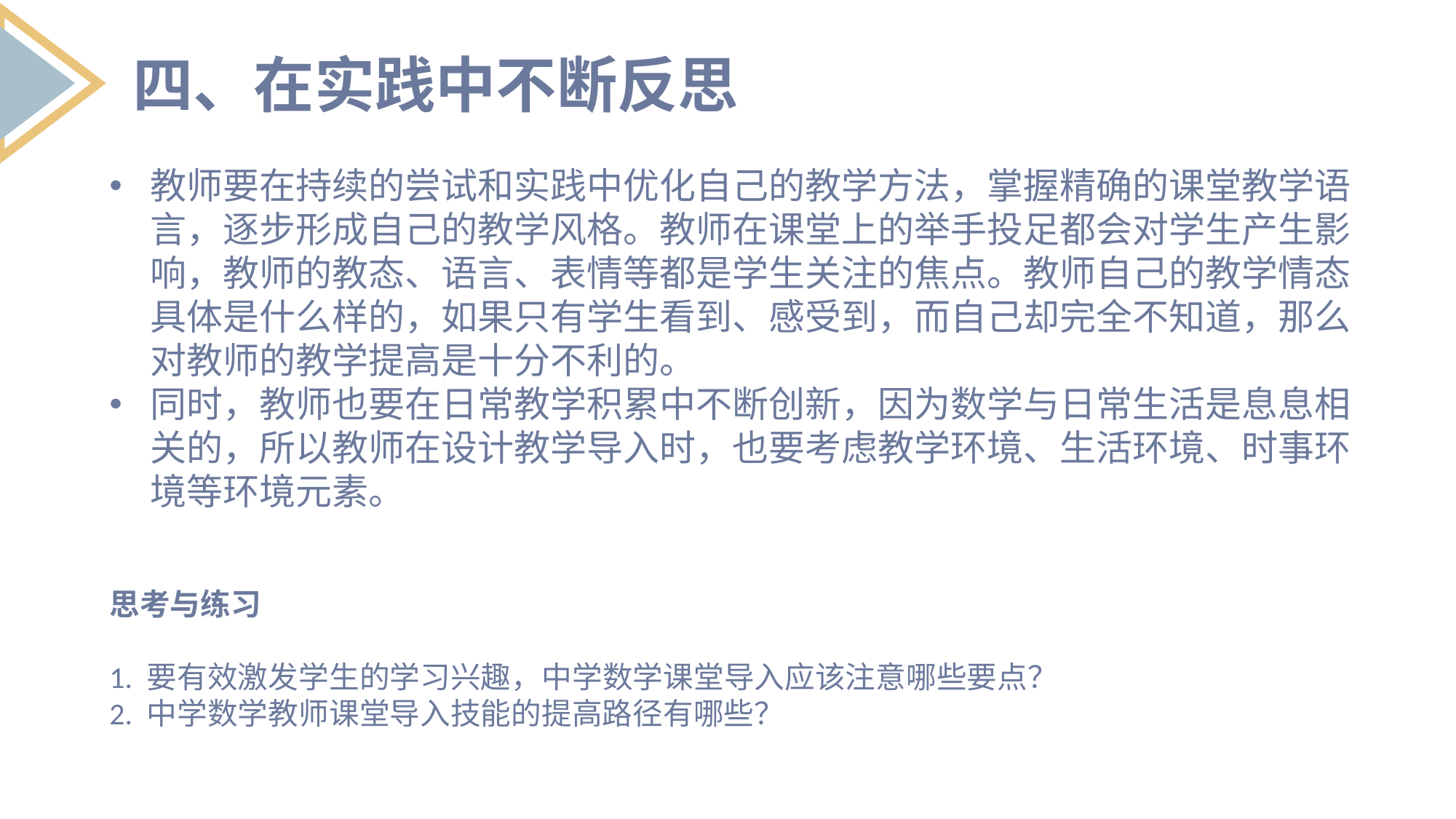

四、在实践中不断反思

教师要在持续的尝试和实践中优化自己的教学方法，掌握精确的课堂教学语言，逐步形成自己的教学风格。教师在课堂上的举手投足都会对学生产生影响，教师的教态、语言、表情等都是学生关注的焦点。教师自己的教学情态具体是什么样的，如果只有学生看到、感受到，而自己却完全不知道，那么对教师的教学提高是十分不利的。
同时，教师也要在日常教学积累中不断创新，因为数学与日常生活是息息相关的，所以教师在设计教学导入时，也要考虑教学环境、生活环境、时事环境等环境元素。

思考与练习

1. 要有效激发学生的学习兴趣，中学数学课堂导入应该注意哪些要点？
2. 中学数学教师课堂导入技能的提高路径有哪些？